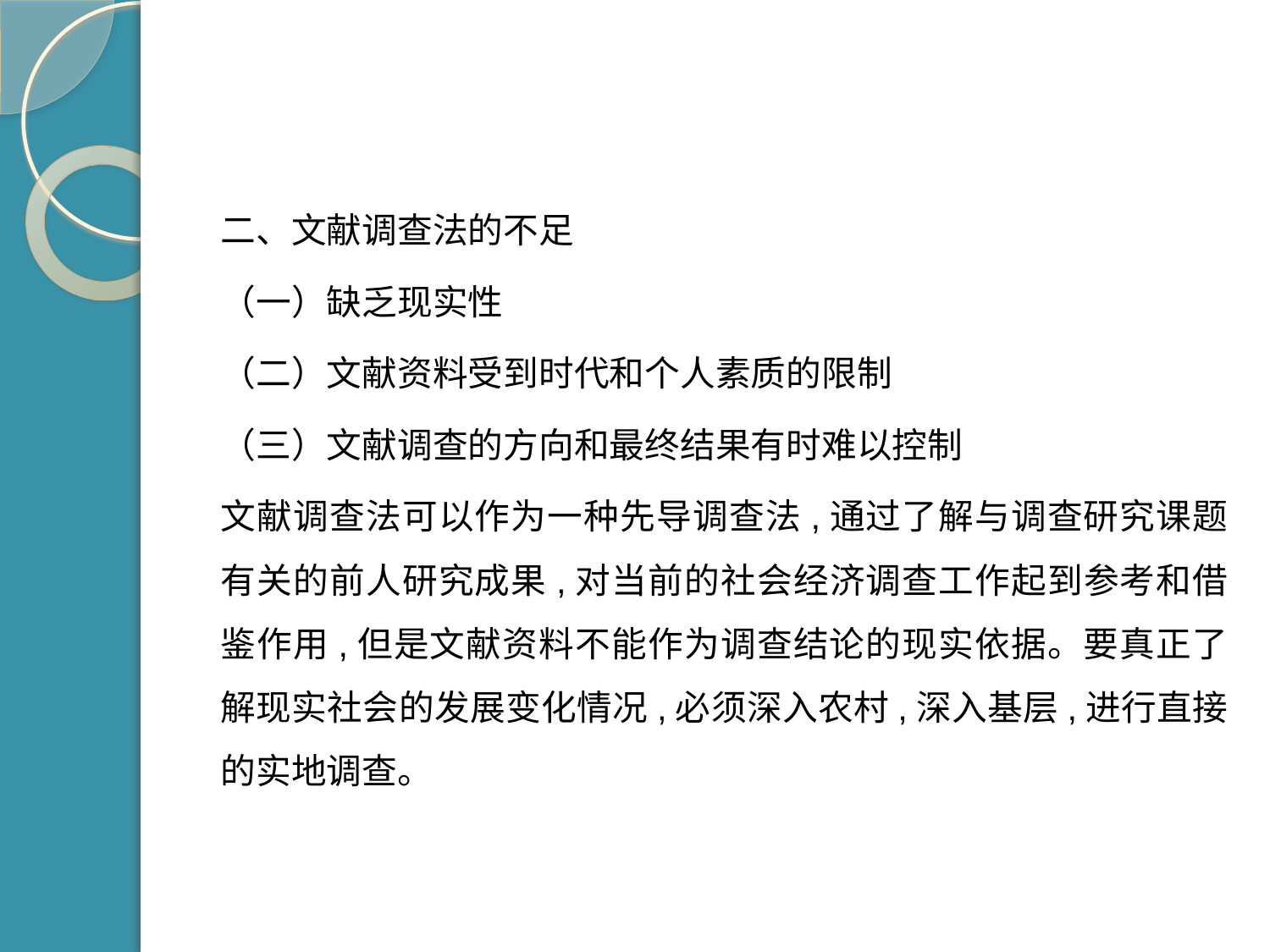

#
二、文献调查法的不足
（一）缺乏现实性
（二）文献资料受到时代和个人素质的限制
（三）文献调查的方向和最终结果有时难以控制
文献调查法可以作为一种先导调查法,通过了解与调查研究课题有关的前人研究成果,对当前的社会经济调查工作起到参考和借鉴作用,但是文献资料不能作为调查结论的现实依据。要真正了解现实社会的发展变化情况,必须深入农村,深入基层,进行直接的实地调查。